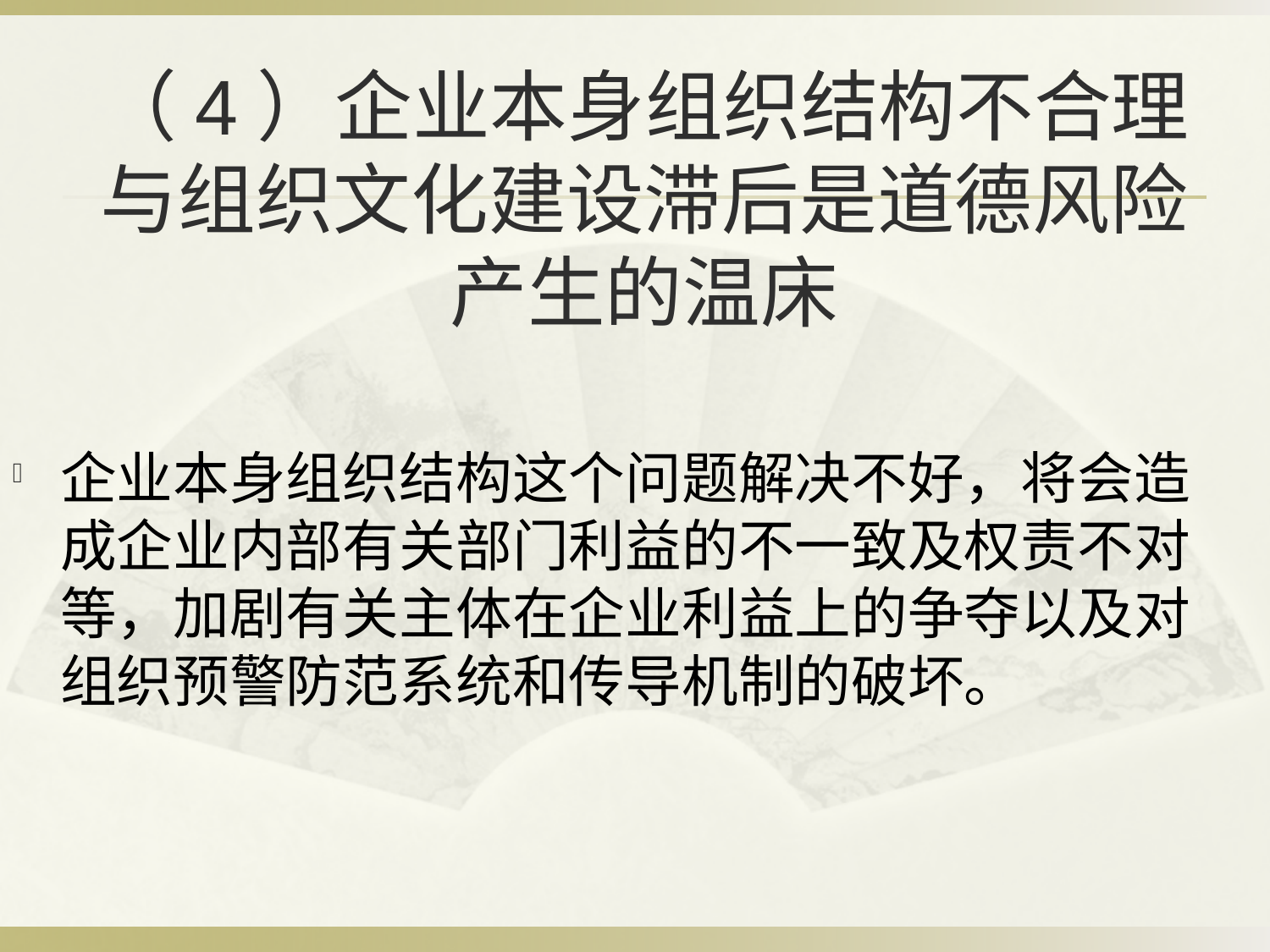

# （4）企业本身组织结构不合理与组织文化建设滞后是道德风险产生的温床
企业本身组织结构这个问题解决不好，将会造成企业内部有关部门利益的不一致及权责不对等，加剧有关主体在企业利益上的争夺以及对组织预警防范系统和传导机制的破坏。